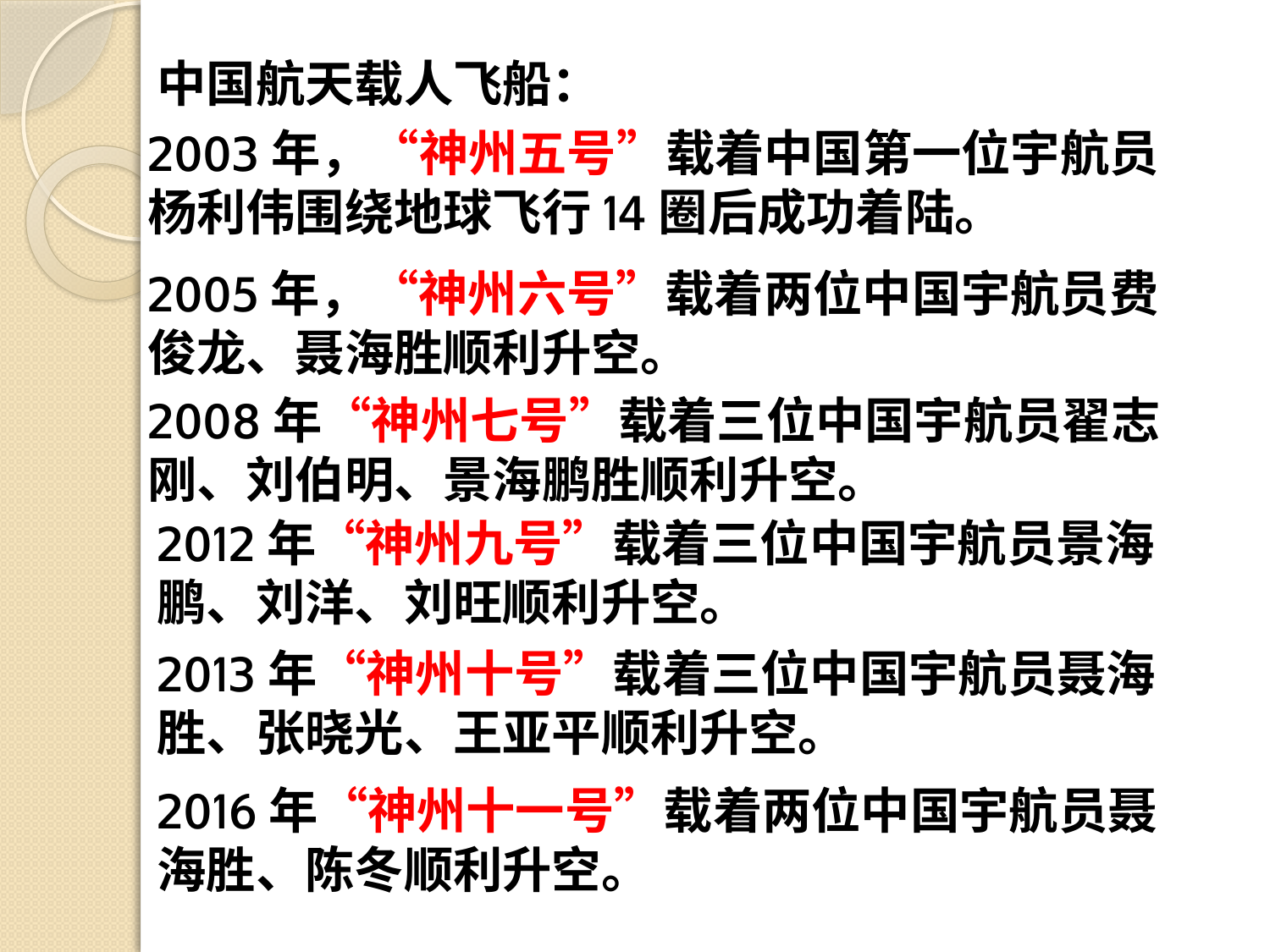

中国航天载人飞船：
2003年，“神州五号”载着中国第一位宇航员杨利伟围绕地球飞行14圈后成功着陆。

2005年，“神州六号”载着两位中国宇航员费俊龙、聂海胜顺利升空。

2008年“神州七号”载着三位中国宇航员翟志刚、刘伯明、景海鹏胜顺利升空。
2012年“神州九号”载着三位中国宇航员景海鹏、刘洋、刘旺顺利升空。
2013年“神州十号”载着三位中国宇航员聂海胜、张晓光、王亚平顺利升空。
2016年“神州十一号”载着两位中国宇航员聂海胜、陈冬顺利升空。